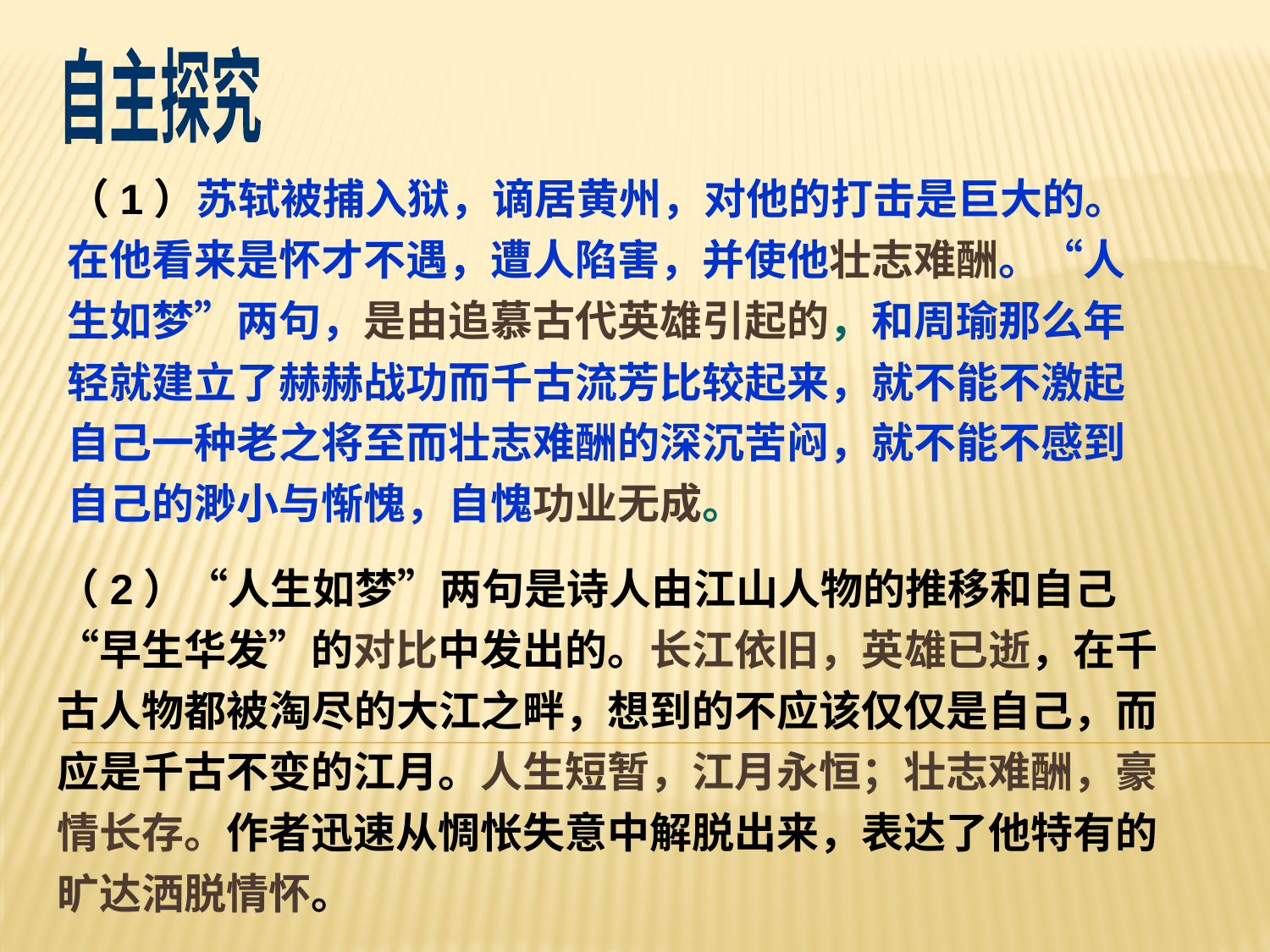

自主探究
（1）苏轼被捕入狱，谪居黄州，对他的打击是巨大的。在他看来是怀才不遇，遭人陷害，并使他壮志难酬。“人生如梦”两句，是由追慕古代英雄引起的，和周瑜那么年轻就建立了赫赫战功而千古流芳比较起来，就不能不激起自己一种老之将至而壮志难酬的深沉苦闷，就不能不感到自己的渺小与惭愧，自愧功业无成。
（2）“人生如梦”两句是诗人由江山人物的推移和自己“早生华发”的对比中发出的。长江依旧，英雄已逝，在千古人物都被淘尽的大江之畔，想到的不应该仅仅是自己，而应是千古不变的江月。人生短暂，江月永恒；壮志难酬，豪情长存。作者迅速从惆怅失意中解脱出来，表达了他特有的旷达洒脱情怀。